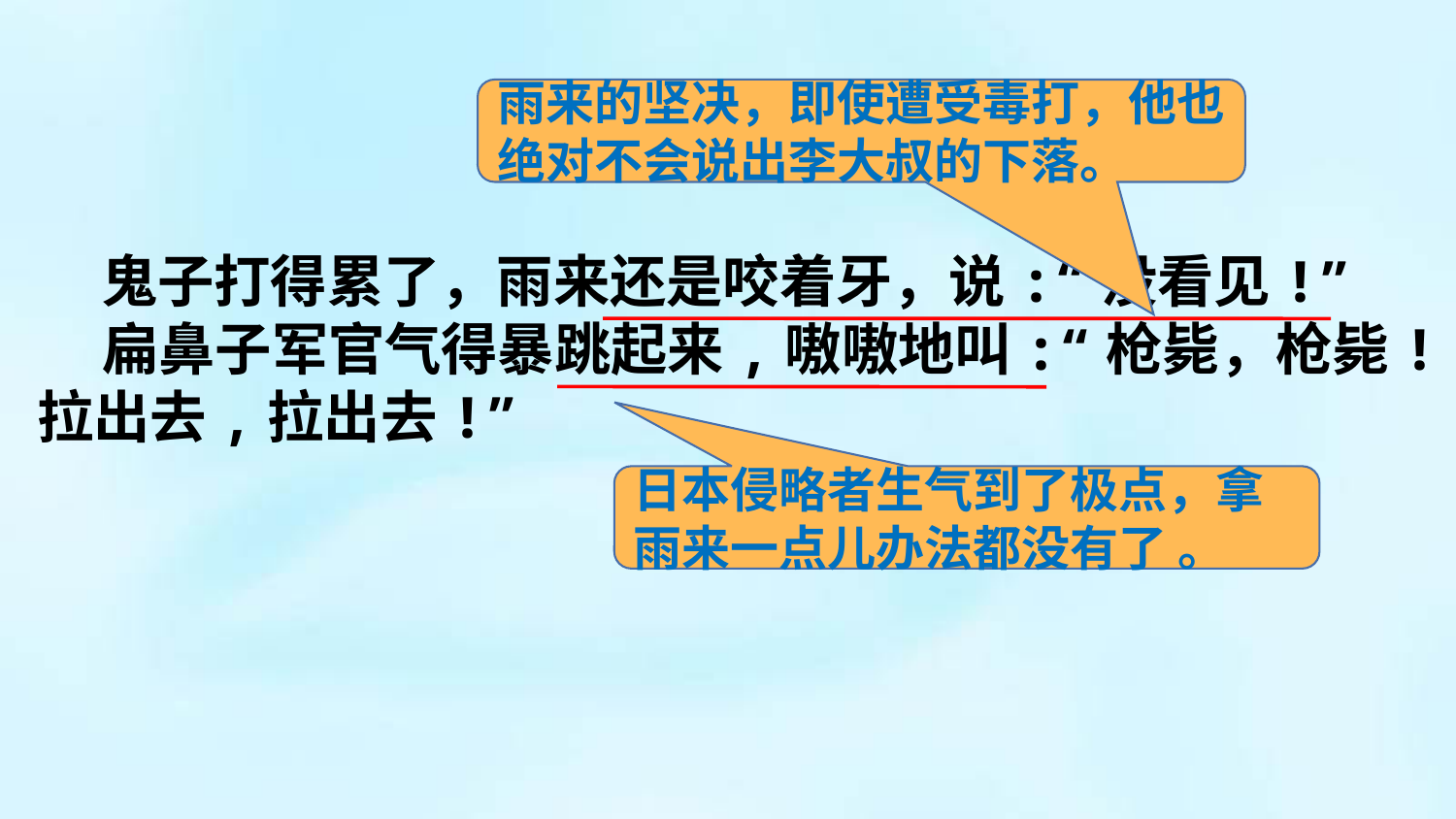

雨来的坚决，即使遭受毒打，他也绝对不会说出李大叔的下落。
    鬼子打得累了，雨来还是咬着牙，说:“没看见!”
    扁鼻子军官气得暴跳起来,嗷嗷地叫:“枪毙，枪毙!拉出去,拉出去!”
日本侵略者生气到了极点，拿雨来一点儿办法都没有了 。